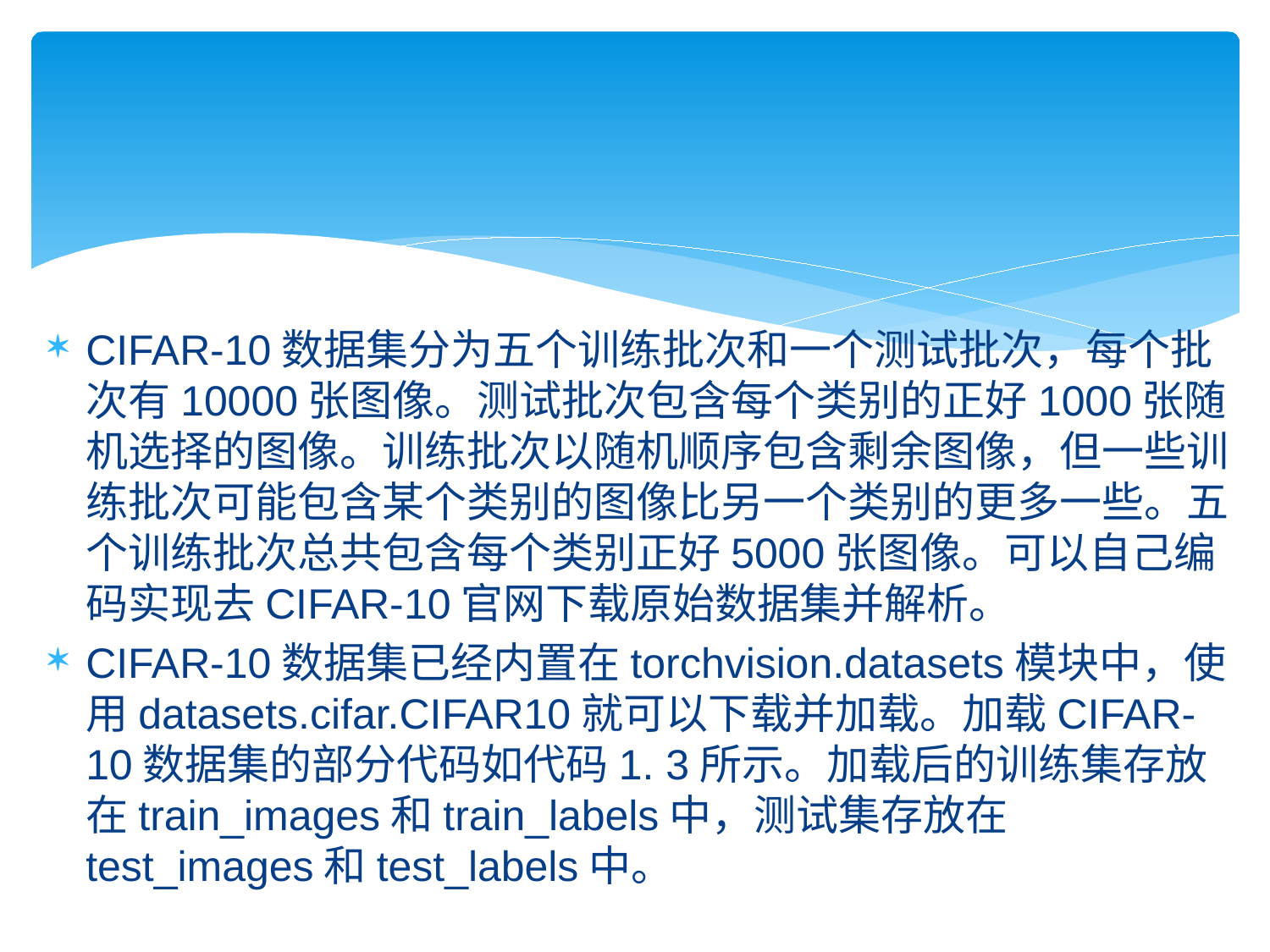

#
CIFAR-10数据集分为五个训练批次和一个测试批次，每个批次有10000张图像。测试批次包含每个类别的正好1000张随机选择的图像。训练批次以随机顺序包含剩余图像，但一些训练批次可能包含某个类别的图像比另一个类别的更多一些。五个训练批次总共包含每个类别正好5000张图像。可以自己编码实现去CIFAR-10官网下载原始数据集并解析。
CIFAR-10数据集已经内置在torchvision.datasets模块中，使用datasets.cifar.CIFAR10就可以下载并加载。加载CIFAR-10数据集的部分代码如代码1. 3所示。加载后的训练集存放在train_images和train_labels中，测试集存放在test_images和test_labels中。